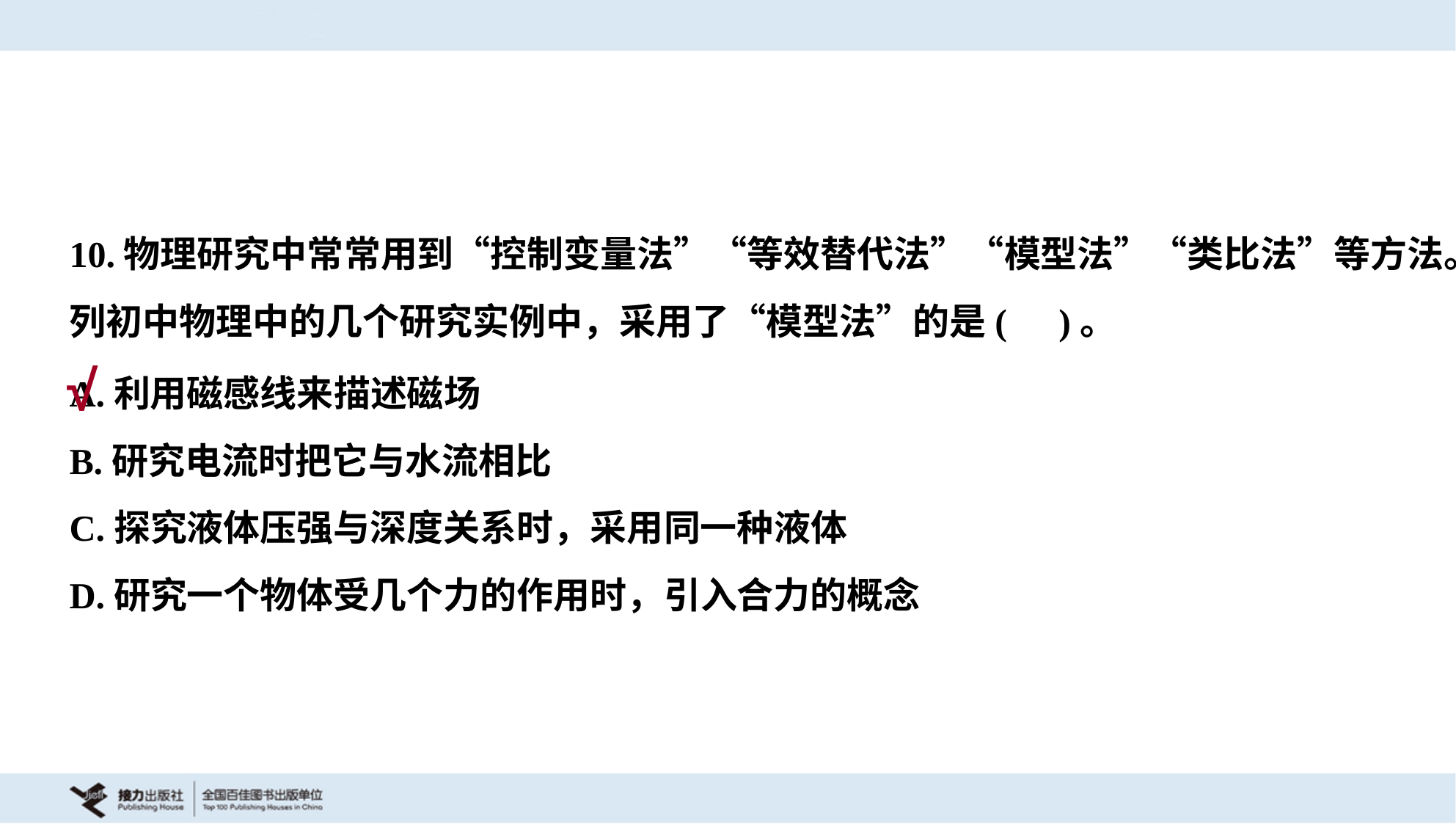

10.物理研究中常常用到“控制变量法”“等效替代法”“模型法”“类比法”等方法。下
列初中物理中的几个研究实例中，采用了“模型法”的是(     )。
A.利用磁感线来描述磁场
B.研究电流时把它与水流相比
C.探究液体压强与深度关系时，采用同一种液体
D.研究一个物体受几个力的作用时，引入合力的概念
√